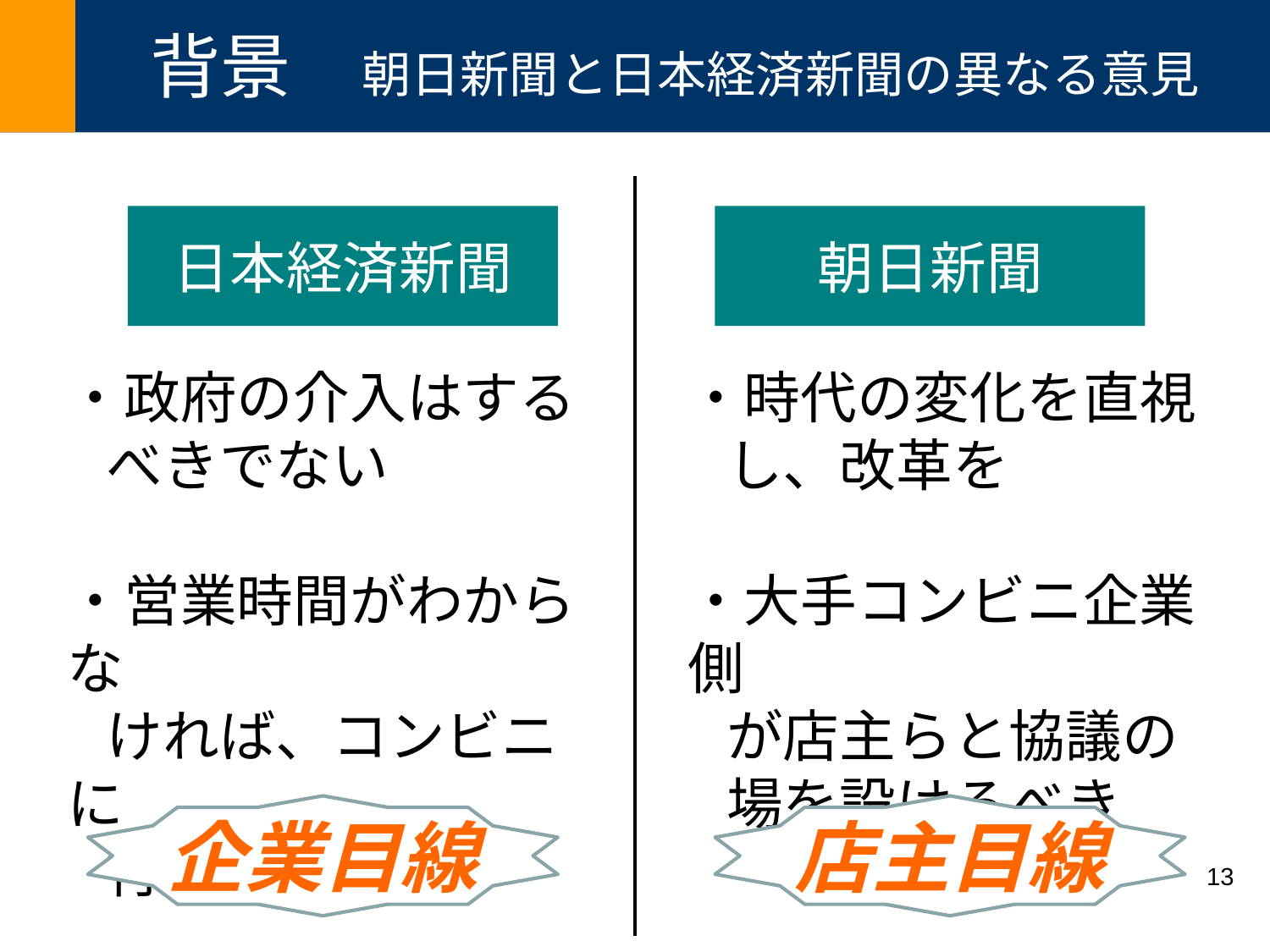

背景　朝日新聞と日本経済新聞の異なる意見
日本経済新聞
朝日新聞
・政府の介入はする
  べきでない

・営業時間がわからな
  ければ、コンビニに
  行く人が減る
・時代の変化を直視
  し、改革を

・大手コンビニ企業側
  が店主らと協議の
  場を設けるべき
企業目線
店主目線
13